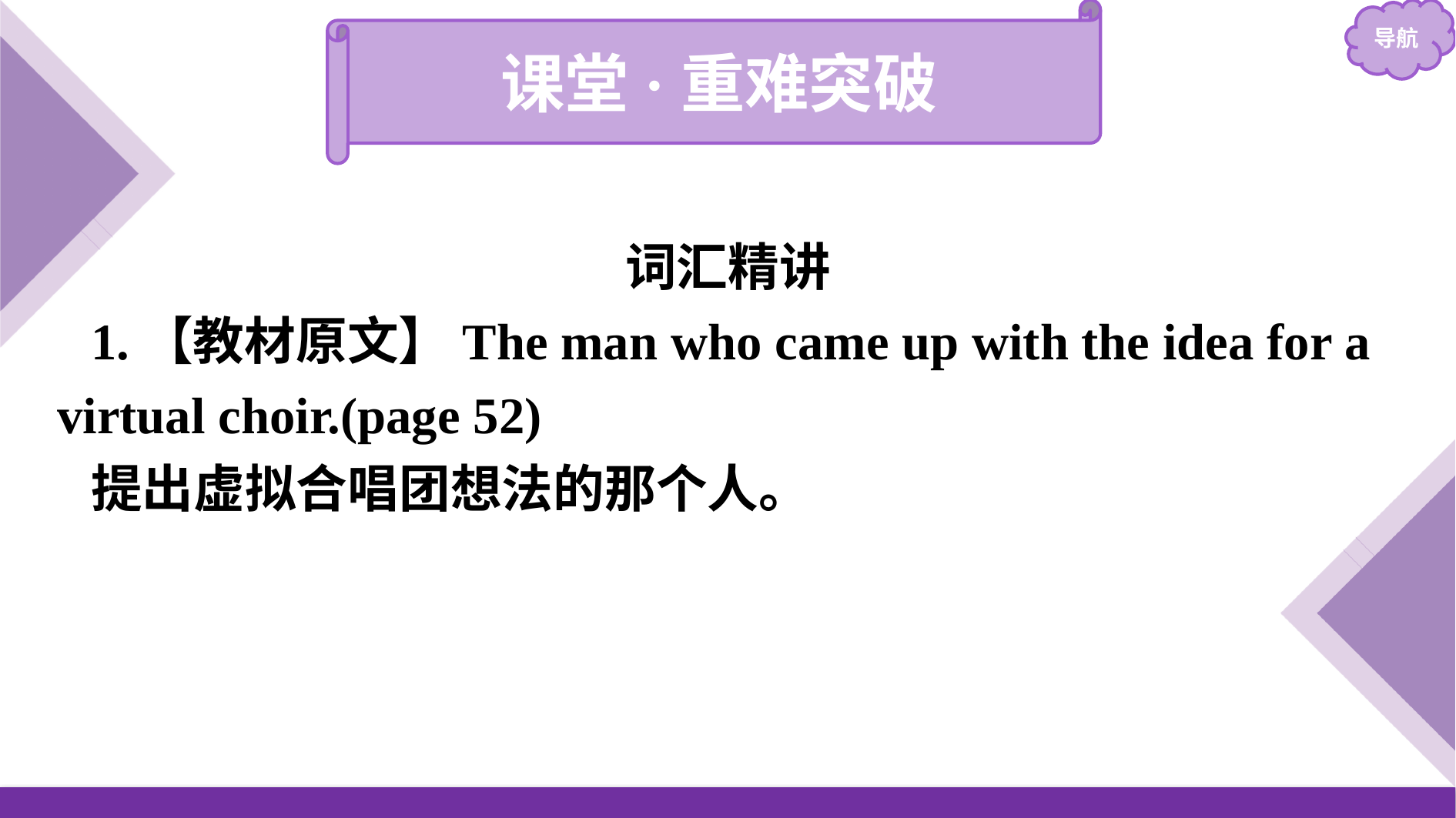

课堂·重难突破
词汇精讲
1.【教材原文】The man who came up with the idea for a virtual choir.(page 52)
提出虚拟合唱团想法的那个人。